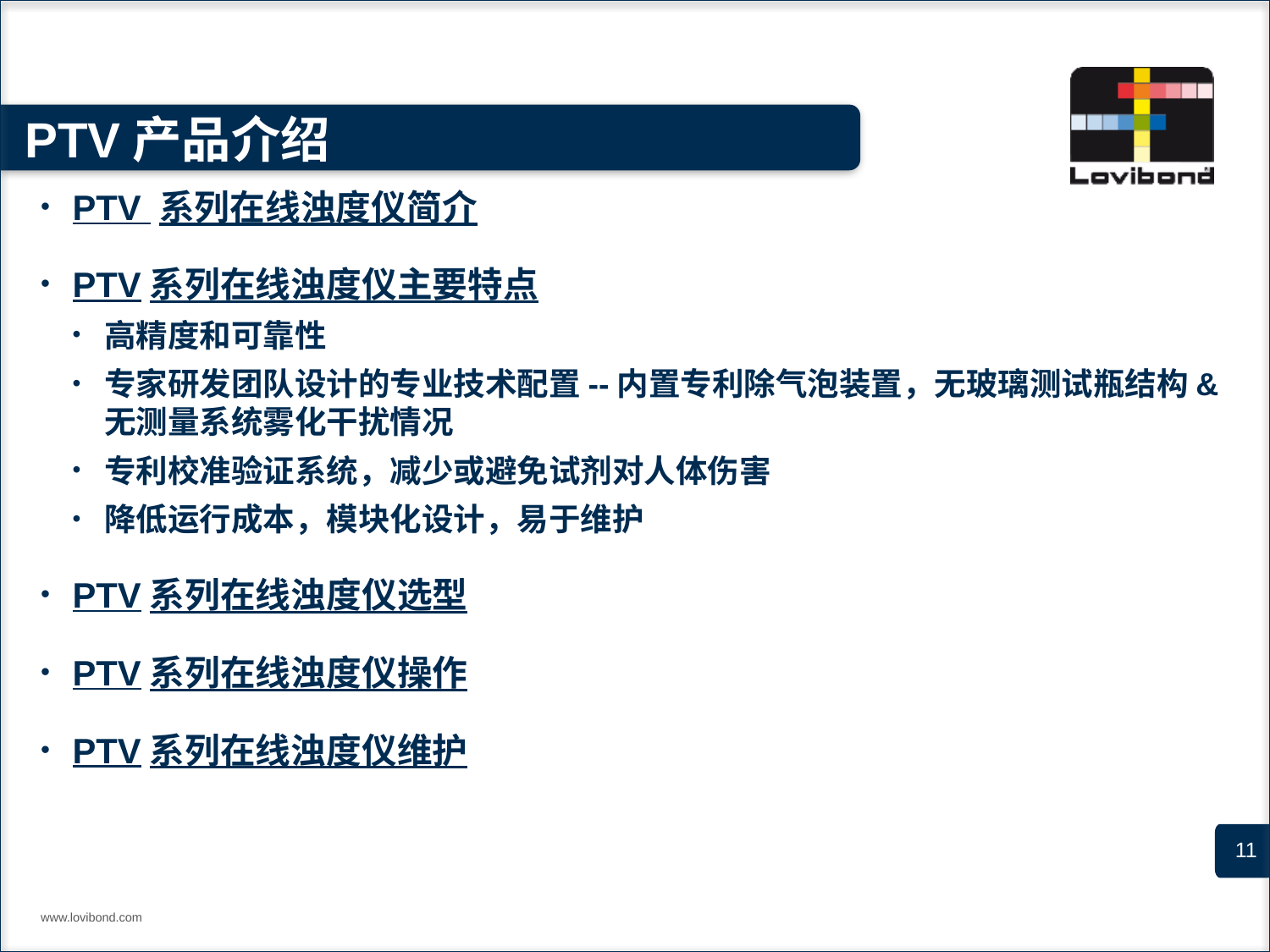

# PTV产品介绍
PTV 系列在线浊度仪简介
PTV系列在线浊度仪主要特点
高精度和可靠性
专家研发团队设计的专业技术配置--内置专利除气泡装置，无玻璃测试瓶结构&无测量系统雾化干扰情况
专利校准验证系统，减少或避免试剂对人体伤害
降低运行成本，模块化设计，易于维护
PTV系列在线浊度仪选型
PTV系列在线浊度仪操作
PTV系列在线浊度仪维护

www.lovibond.com